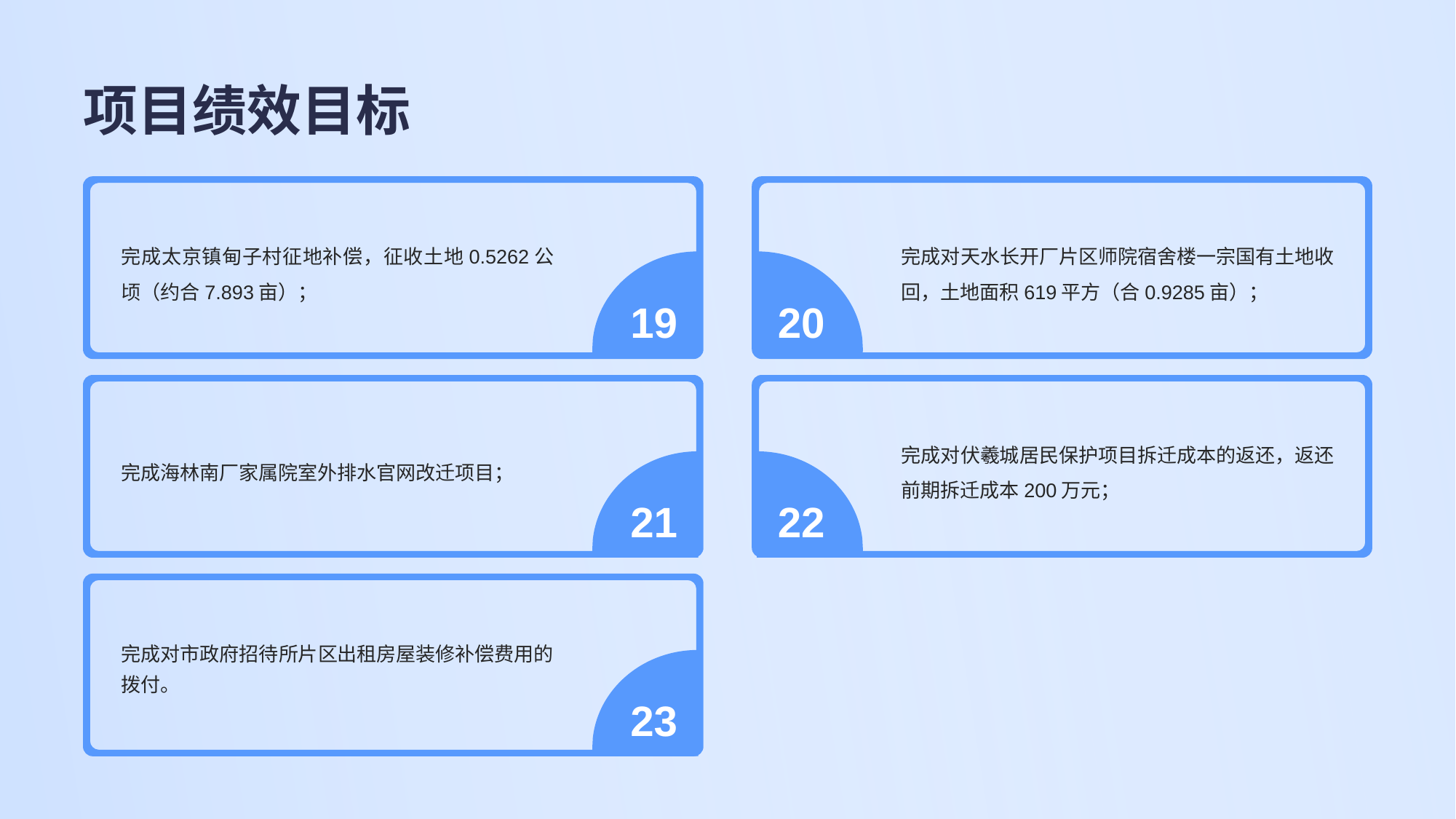

# 项目绩效目标
完成太京镇甸子村征地补偿，征收土地0.5262公顷（约合7.893亩）；
完成对天水长开厂片区师院宿舍楼一宗国有土地收回，土地面积619平方（合0.9285亩）；
19
20
完成海林南厂家属院室外排水官网改迁项目；
完成对伏羲城居民保护项目拆迁成本的返还，返还前期拆迁成本200万元；
21
22
完成对市政府招待所片区出租房屋装修补偿费用的拨付。
23